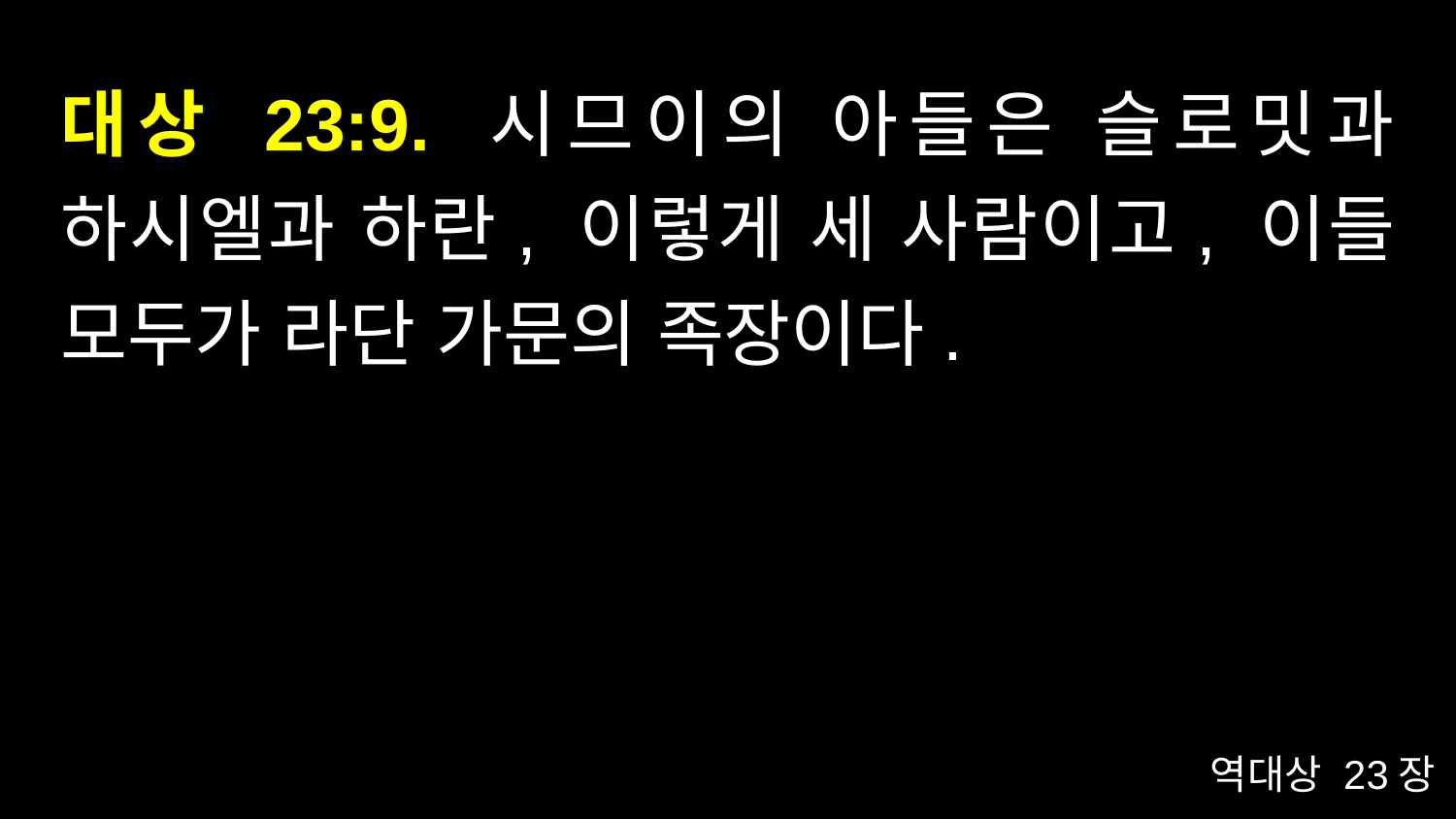

# 대상 23:9. 시므이의 아들은 슬로밋과 하시엘과 하란, 이렇게 세 사람이고, 이들 모두가 라단 가문의 족장이다.
역대상 23장